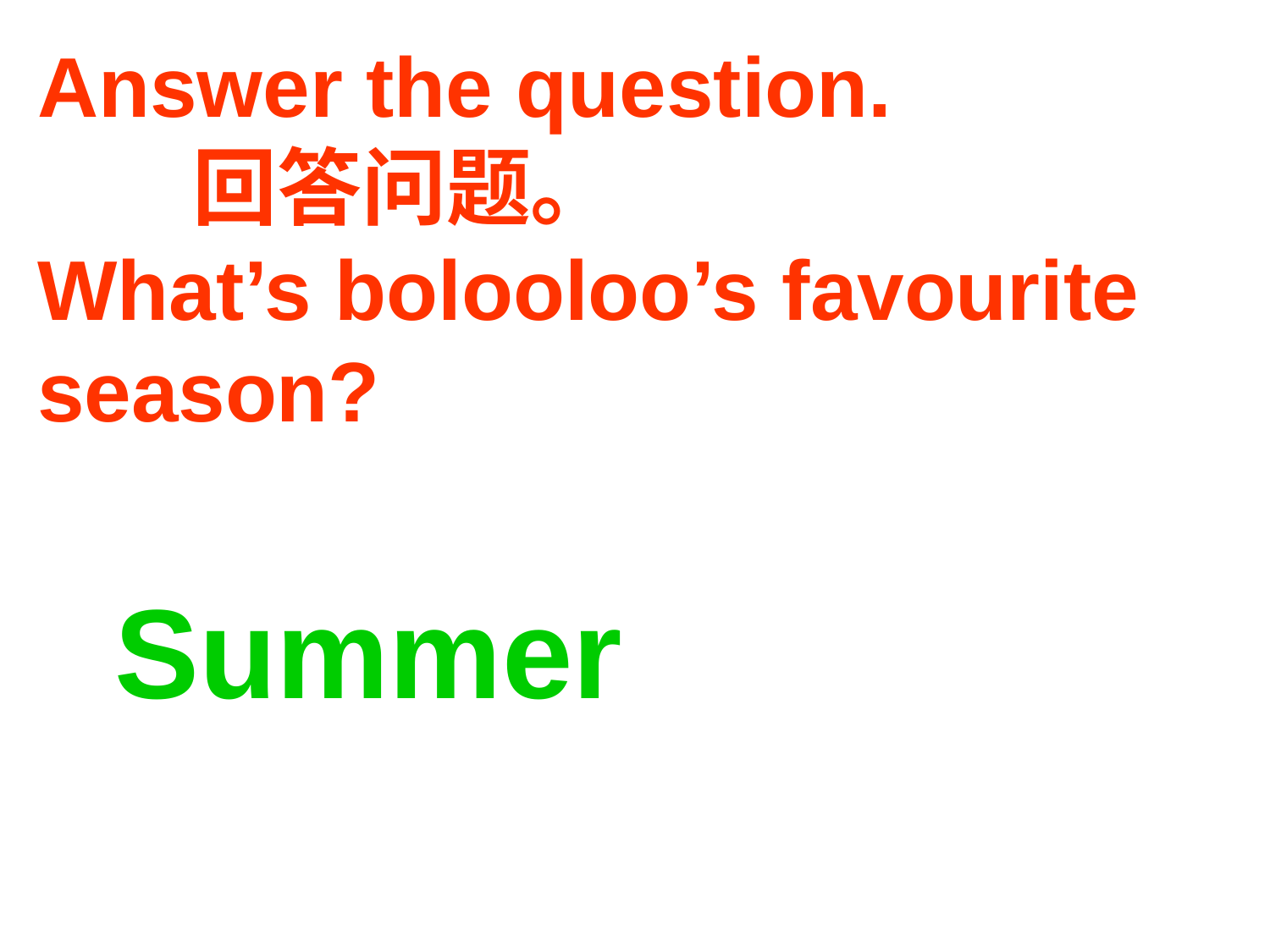

Answer the question.
       回答问题。
What’s bolooloo’s favourite season?
Summer